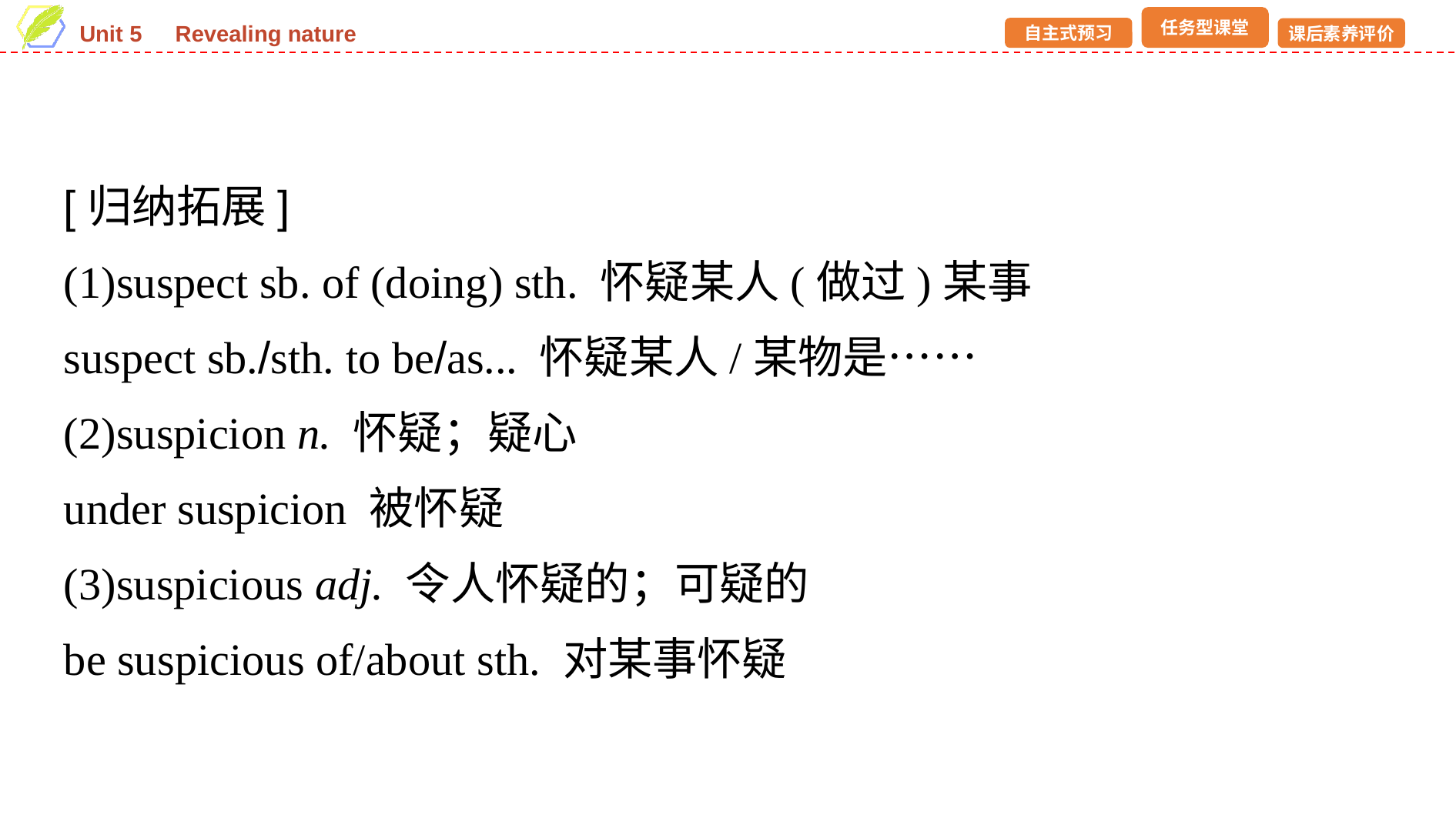

[归纳拓展]
(1)suspect sb. of (doing) sth. 怀疑某人(做过)某事
suspect sb./sth. to be/as... 怀疑某人/某物是……
(2)suspicion n. 怀疑；疑心
under suspicion 被怀疑
(3)suspicious adj. 令人怀疑的；可疑的
be suspicious of/about sth. 对某事怀疑